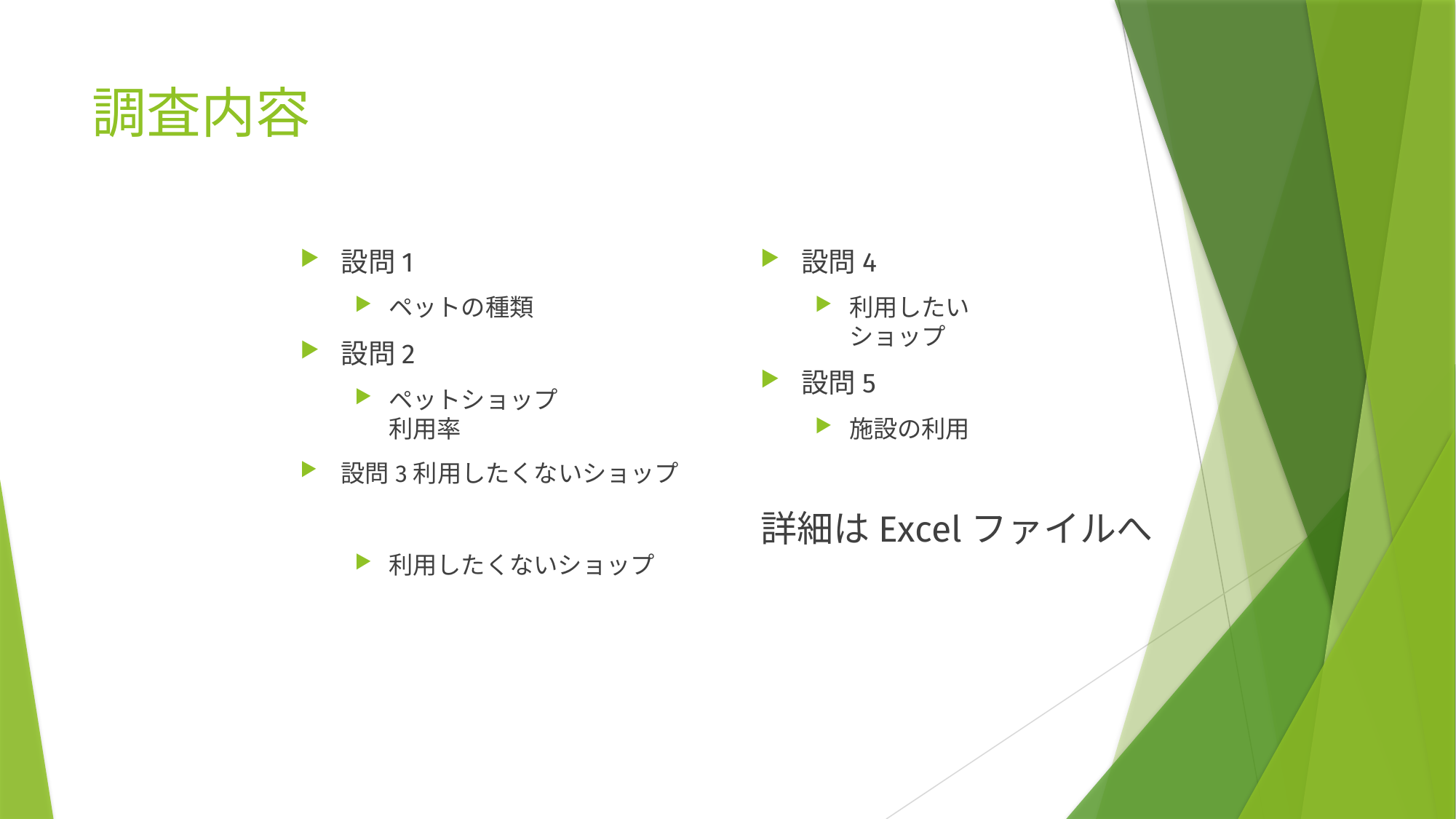

# 調査内容
設問1
ペットの種類
設問2
ペットショップ
利用率
設問3利用したくないショップ

利用したくないショップ

設問4
利用したい
ショップ
設問5
施設の利用

詳細はExcelファイルへ